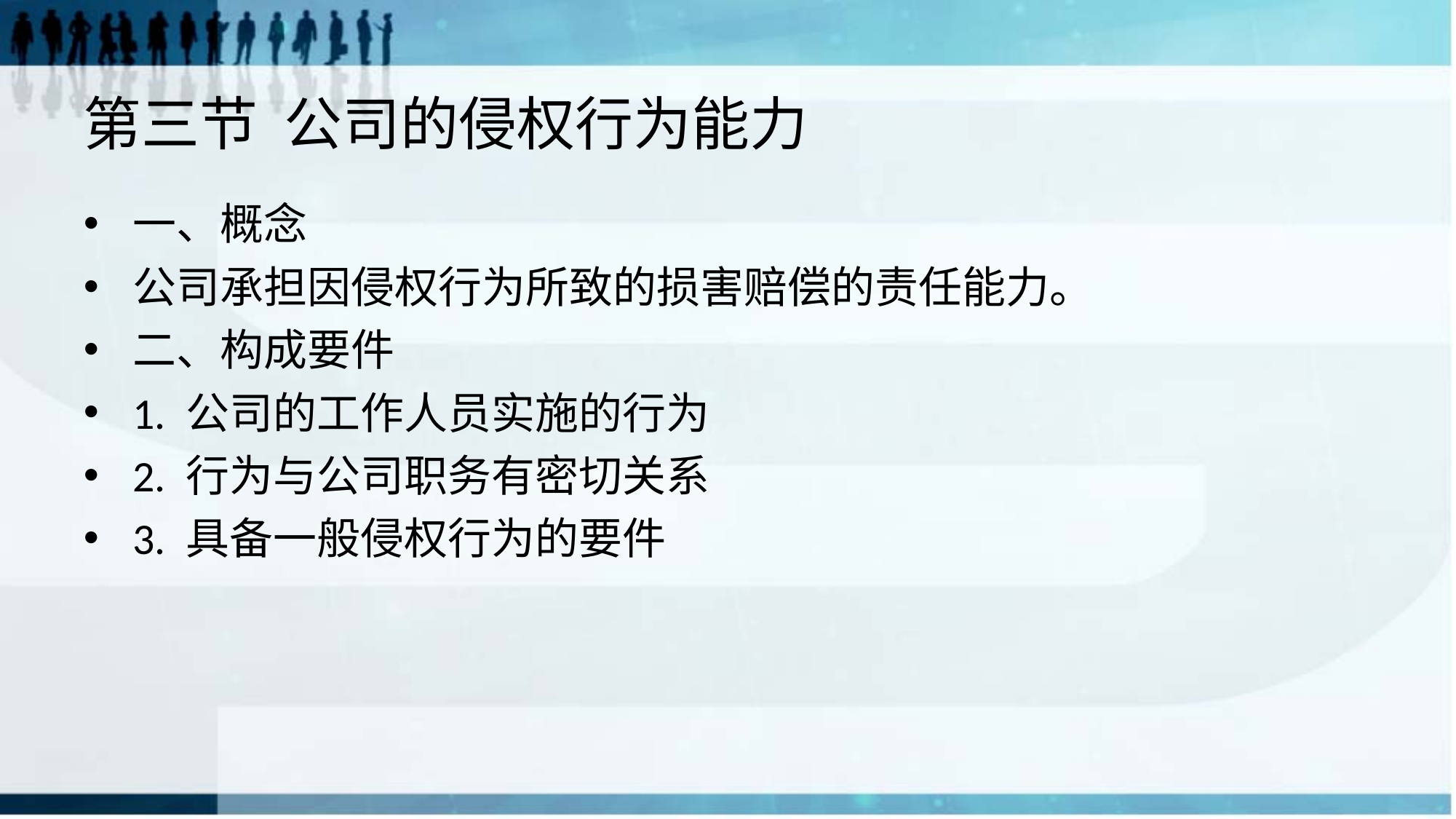

# 第三节  公司的侵权行为能力
一、概念
公司承担因侵权行为所致的损害赔偿的责任能力。
二、构成要件
1. 公司的工作人员实施的行为
2. 行为与公司职务有密切关系
3. 具备一般侵权行为的要件